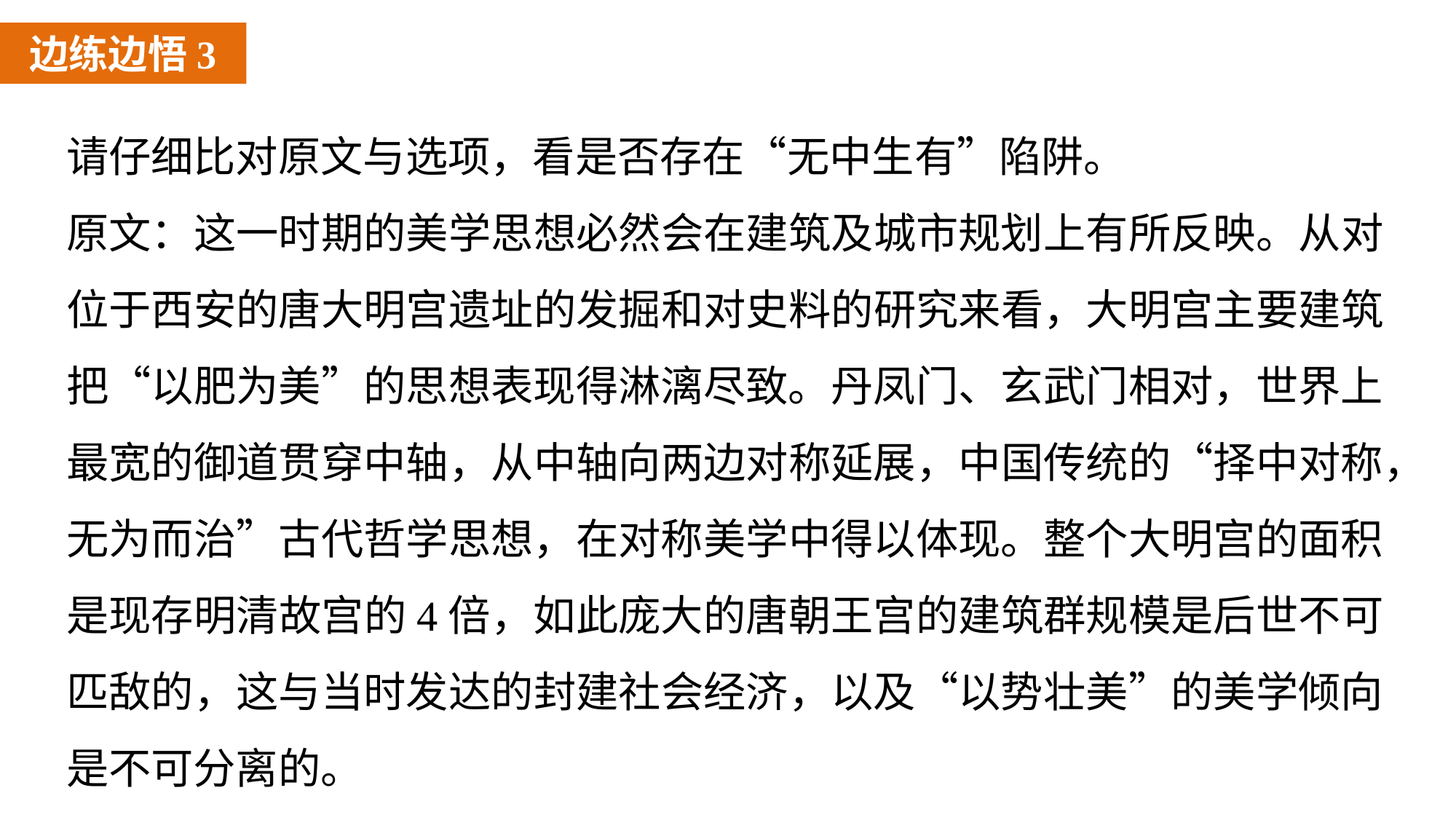

边练边悟3
请仔细比对原文与选项，看是否存在“无中生有”陷阱。
原文：这一时期的美学思想必然会在建筑及城市规划上有所反映。从对位于西安的唐大明宫遗址的发掘和对史料的研究来看，大明宫主要建筑把“以肥为美”的思想表现得淋漓尽致。丹凤门、玄武门相对，世界上最宽的御道贯穿中轴，从中轴向两边对称延展，中国传统的“择中对称，无为而治”古代哲学思想，在对称美学中得以体现。整个大明宫的面积是现存明清故宫的4倍，如此庞大的唐朝王宫的建筑群规模是后世不可匹敌的，这与当时发达的封建社会经济，以及“以势壮美”的美学倾向是不可分离的。